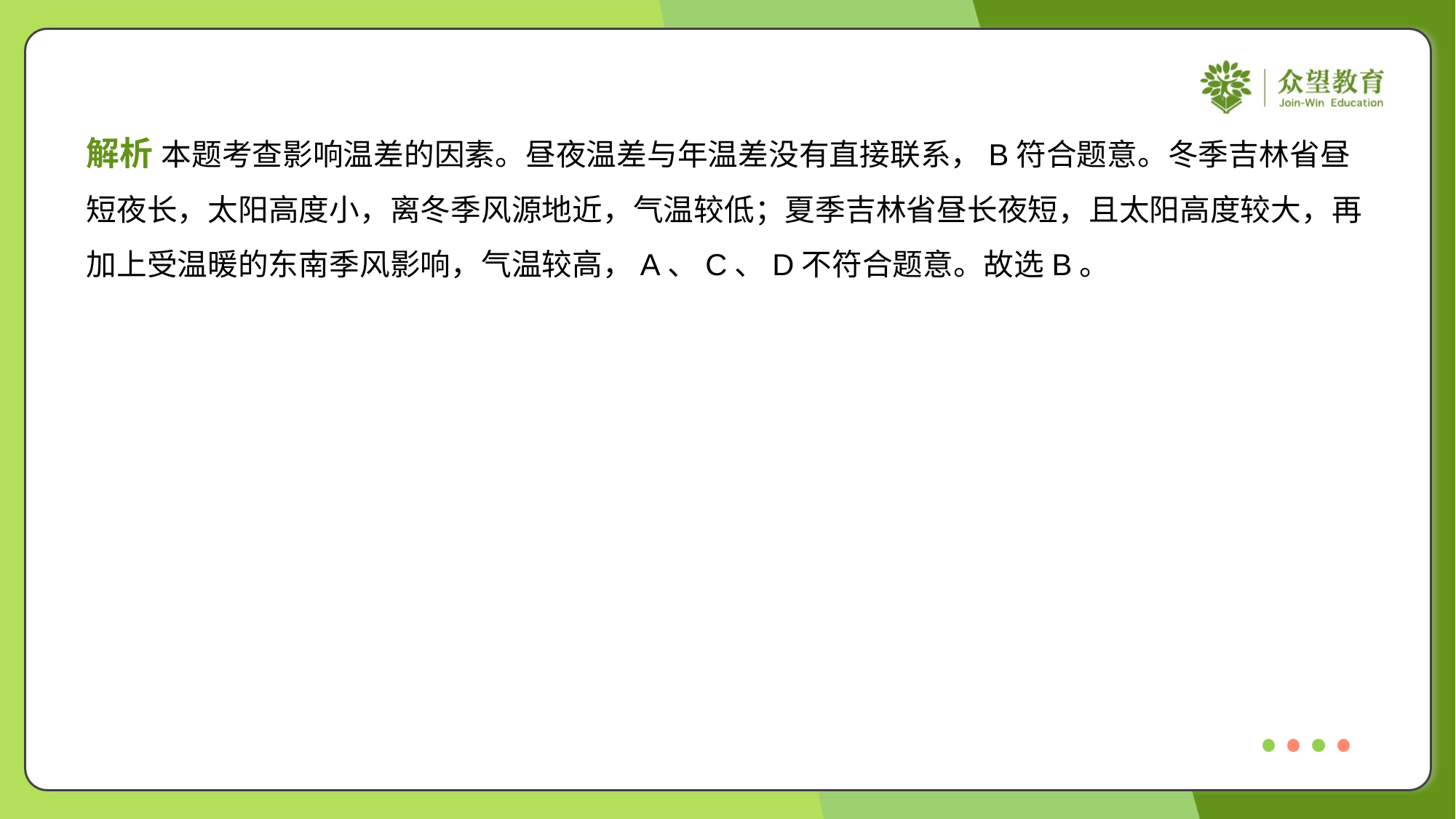

解析 本题考查影响温差的因素。昼夜温差与年温差没有直接联系，B符合题意。冬季吉林省昼
短夜长，太阳高度小，离冬季风源地近，气温较低；夏季吉林省昼长夜短，且太阳高度较大，再
加上受温暖的东南季风影响，气温较高，A、C、D不符合题意。故选B。